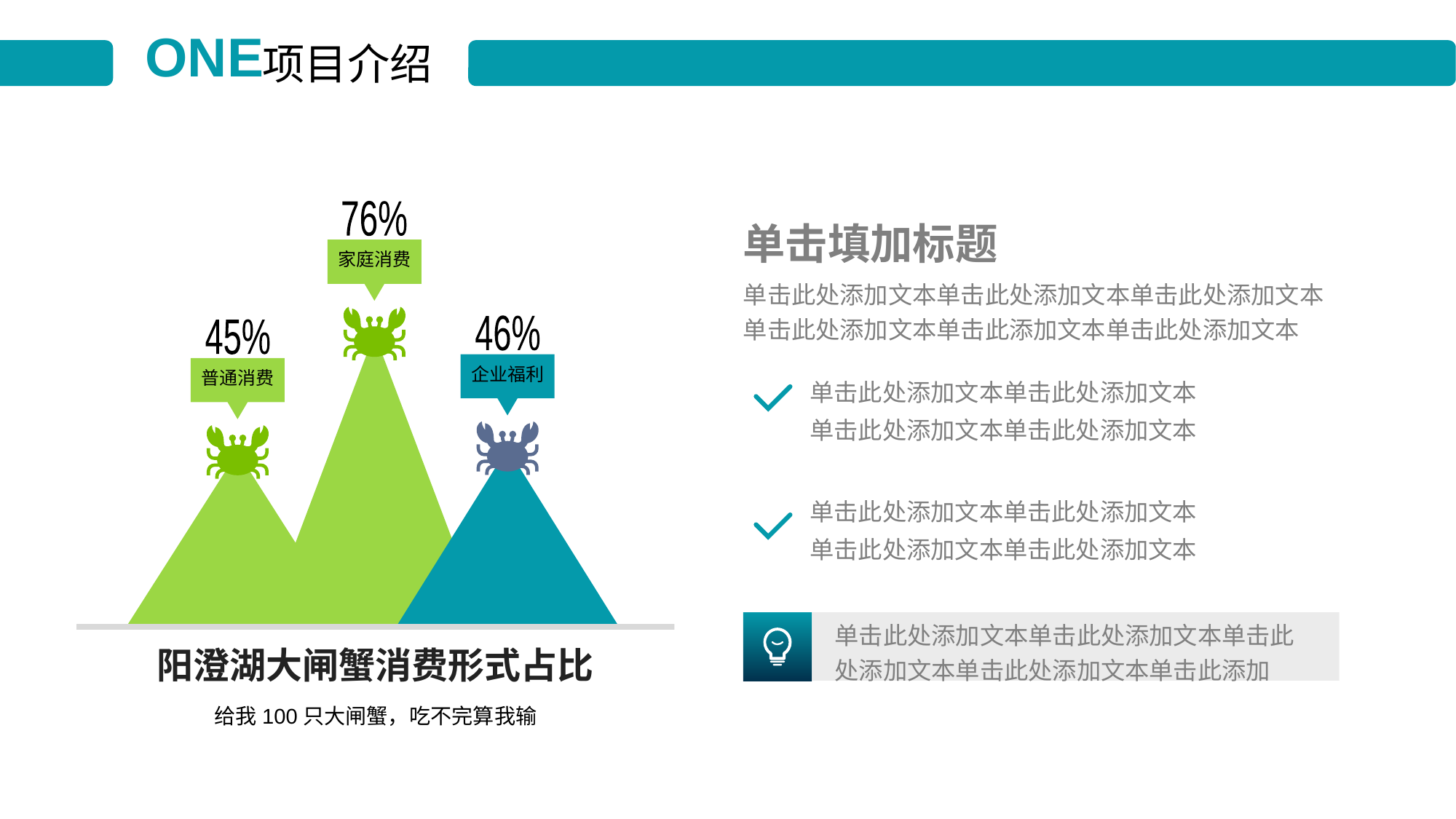

ONE
项目介绍

76%
家庭消费

46%
45%

企业福利
普通消费

阳澄湖大闸蟹消费形式占比
给我100只大闸蟹，吃不完算我输
单击填加标题
单击此处添加文本单击此处添加文本单击此处添加文本单击此处添加文本单击此添加文本单击此处添加文本

单击此处添加文本单击此处添加文本
单击此处添加文本单击此处添加文本

单击此处添加文本单击此处添加文本
单击此处添加文本单击此处添加文本

单击此处添加文本单击此处添加文本单击此处添加文本单击此处添加文本单击此添加